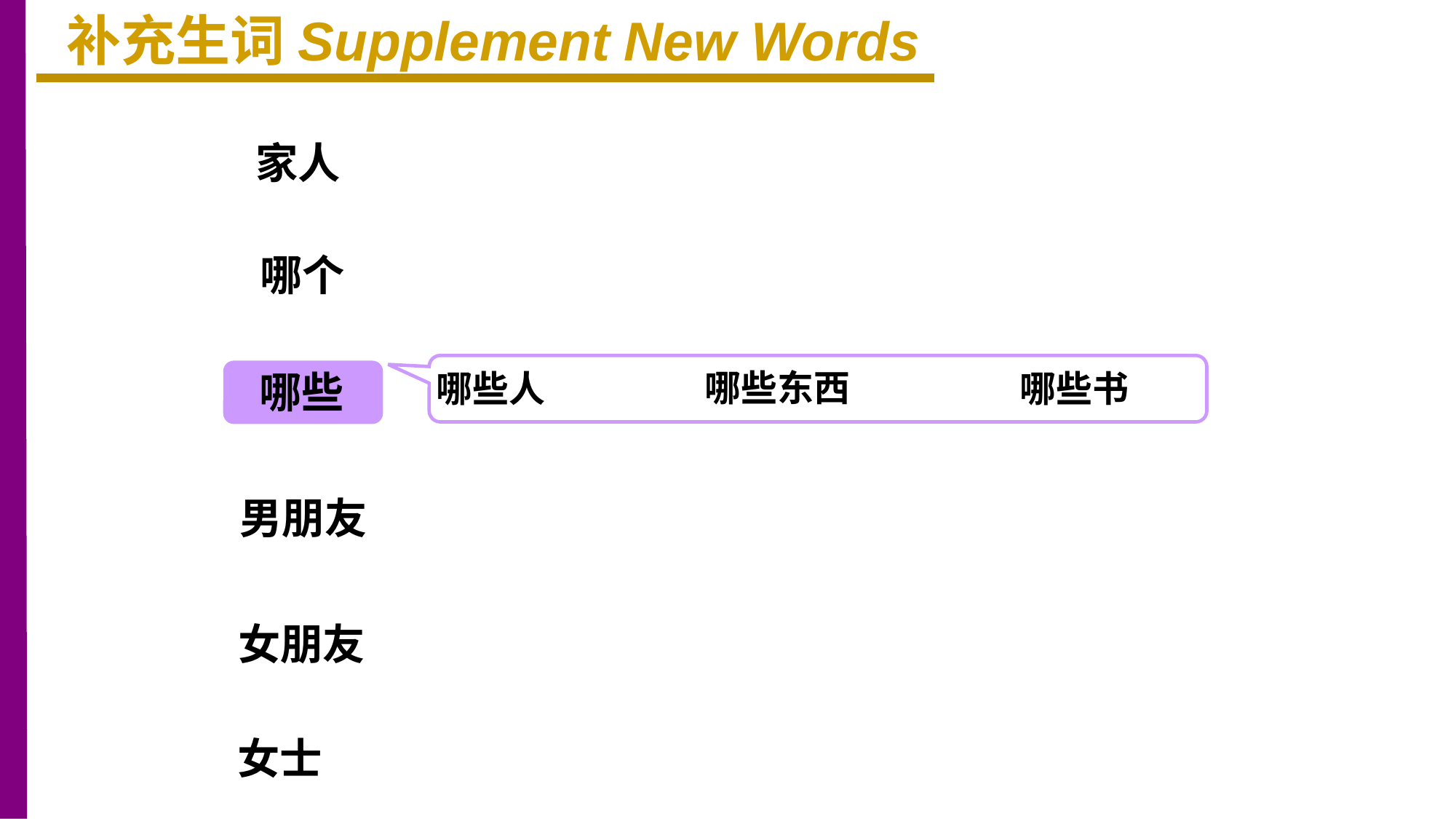

补充生词Supplement New Words
家人
哪个

哪些东西
哪些

哪些人
哪些书
男朋友
女朋友
女士